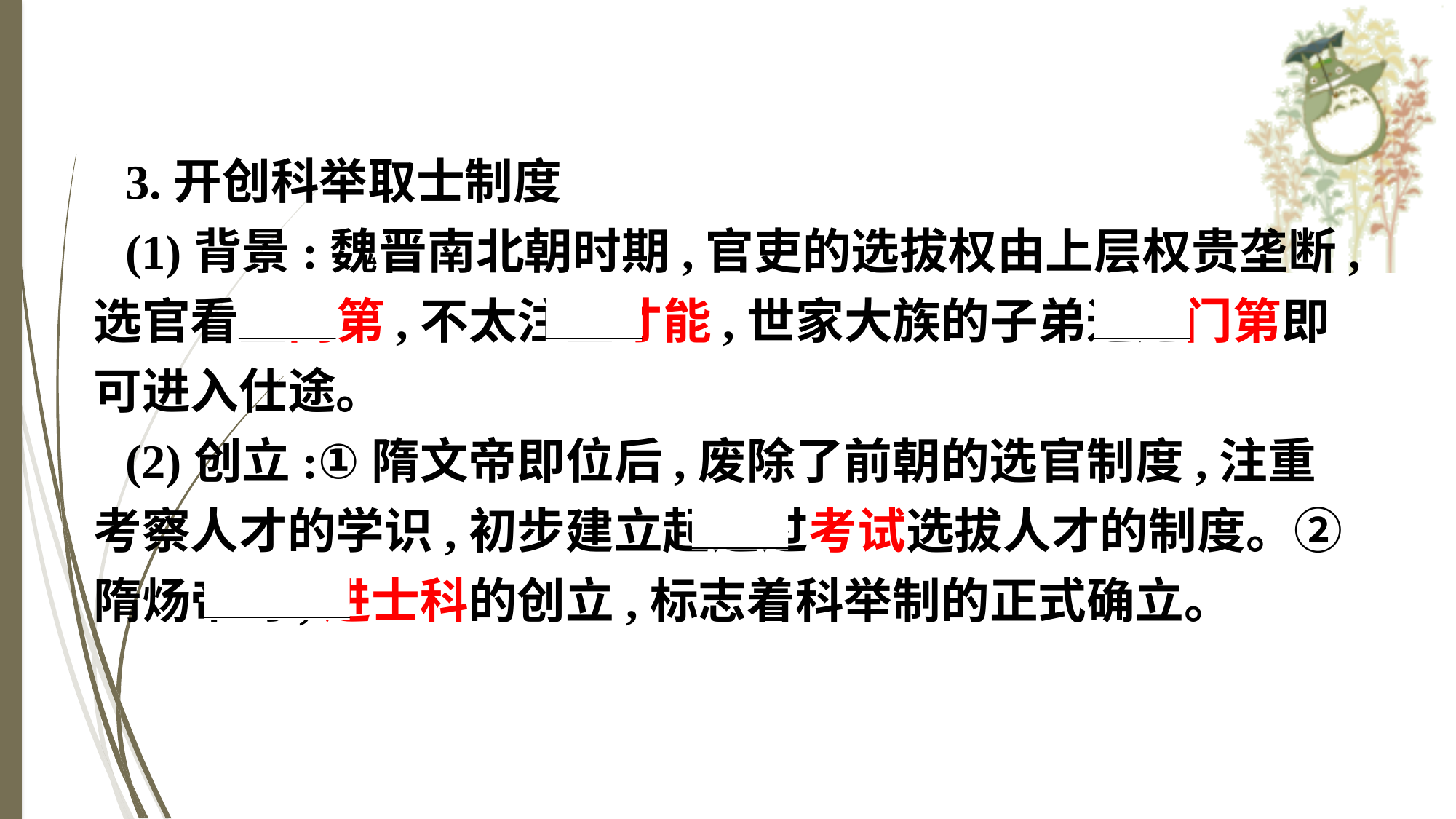

3.开创科举取士制度
(1)背景:魏晋南北朝时期,官吏的选拔权由上层权贵垄断,选官看重门第,不太注重才能,世家大族的子弟通过门第即可进入仕途。
(2)创立:①隋文帝即位后,废除了前朝的选官制度,注重考察人才的学识,初步建立起通过考试选拔人才的制度。②隋炀帝时,进士科的创立,标志着科举制的正式确立。